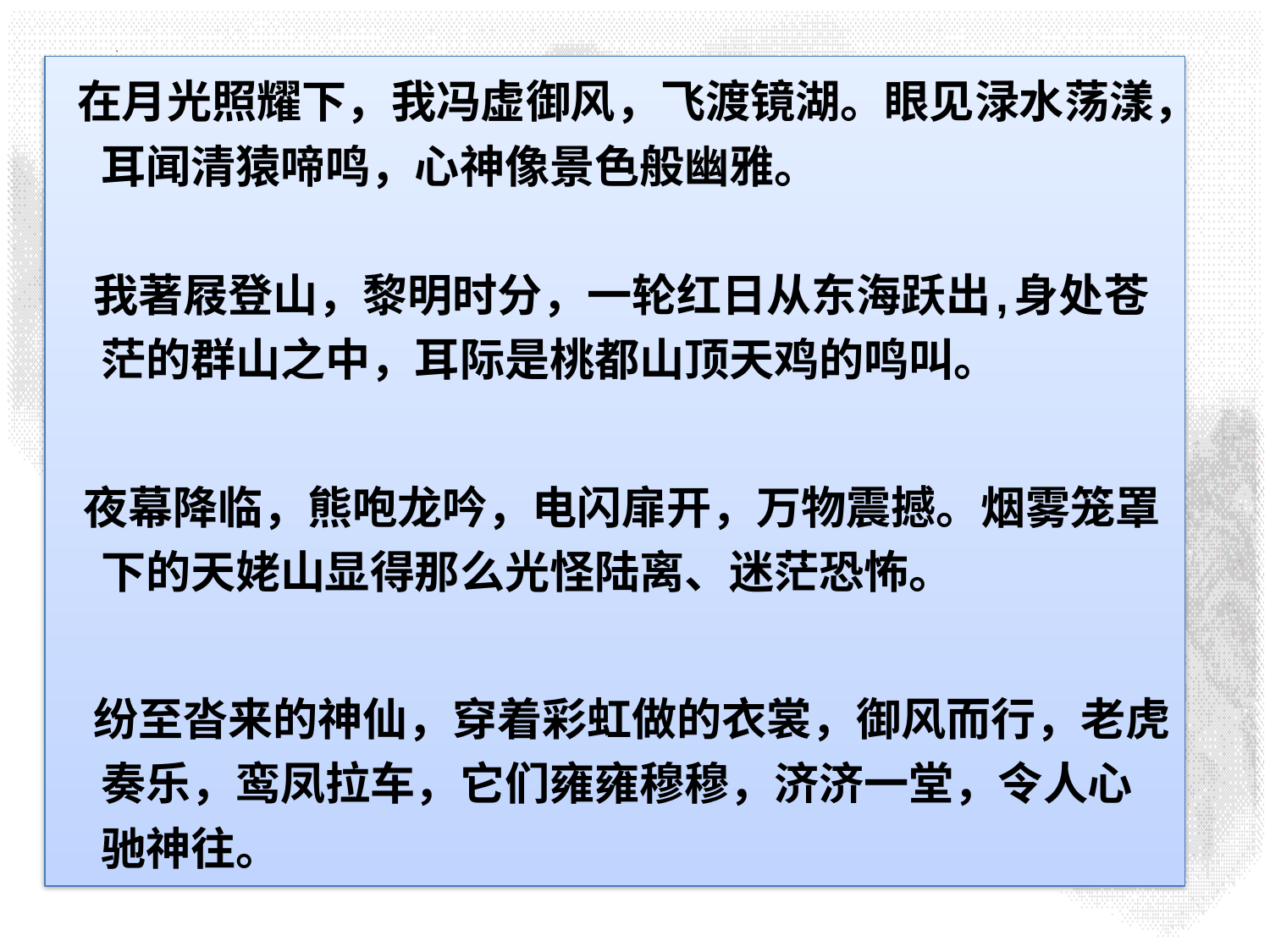

在月光照耀下，我冯虚御风，飞渡镜湖。眼见渌水荡漾，耳闻清猿啼鸣，心神像景色般幽雅。

   我著屐登山，黎明时分，一轮红日从东海跃出,身处苍茫的群山之中，耳际是桃都山顶天鸡的鸣叫。

  夜幕降临，熊咆龙吟，电闪扉开，万物震撼。烟雾笼罩下的天姥山显得那么光怪陆离、迷茫恐怖。

   纷至沓来的神仙，穿着彩虹做的衣裳，御风而行，老虎奏乐，鸾凤拉车，它们雍雍穆穆，济济一堂，令人心驰神往。